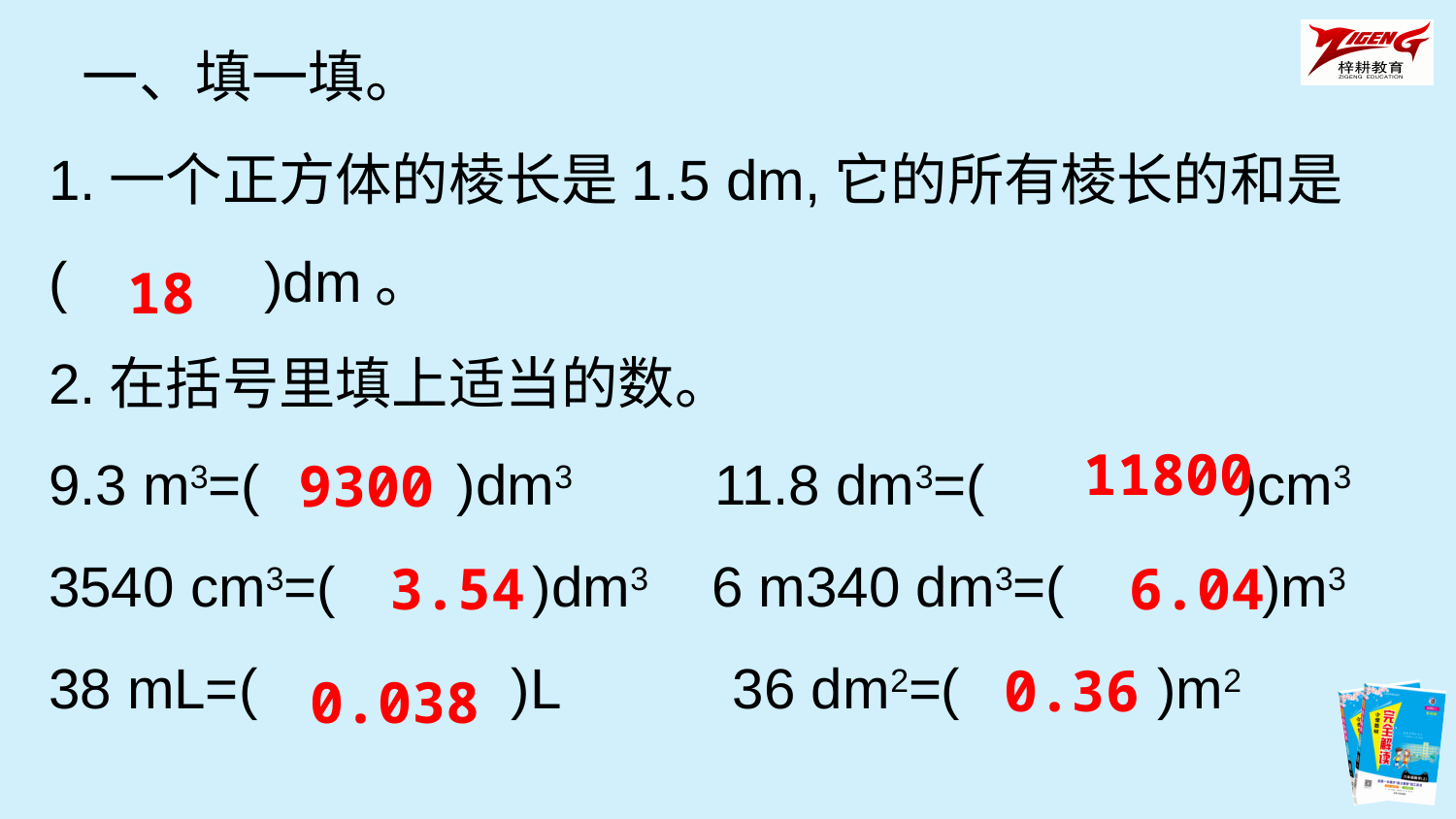

一、填一填。
1.一个正方体的棱长是1.5 dm,它的所有棱长的和是(　　　)dm。
2.在括号里填上适当的数。
9.3 m3=(　　　)dm3         11.8 dm3=(　　　　)cm3
3540 cm3=(　　　)dm3    6 m340 dm3=(　　　)m3
38 mL=(　　　　)L           36 dm2=(　　　)m2
18
11800
9300
3.54
6.04
0.36
0.038